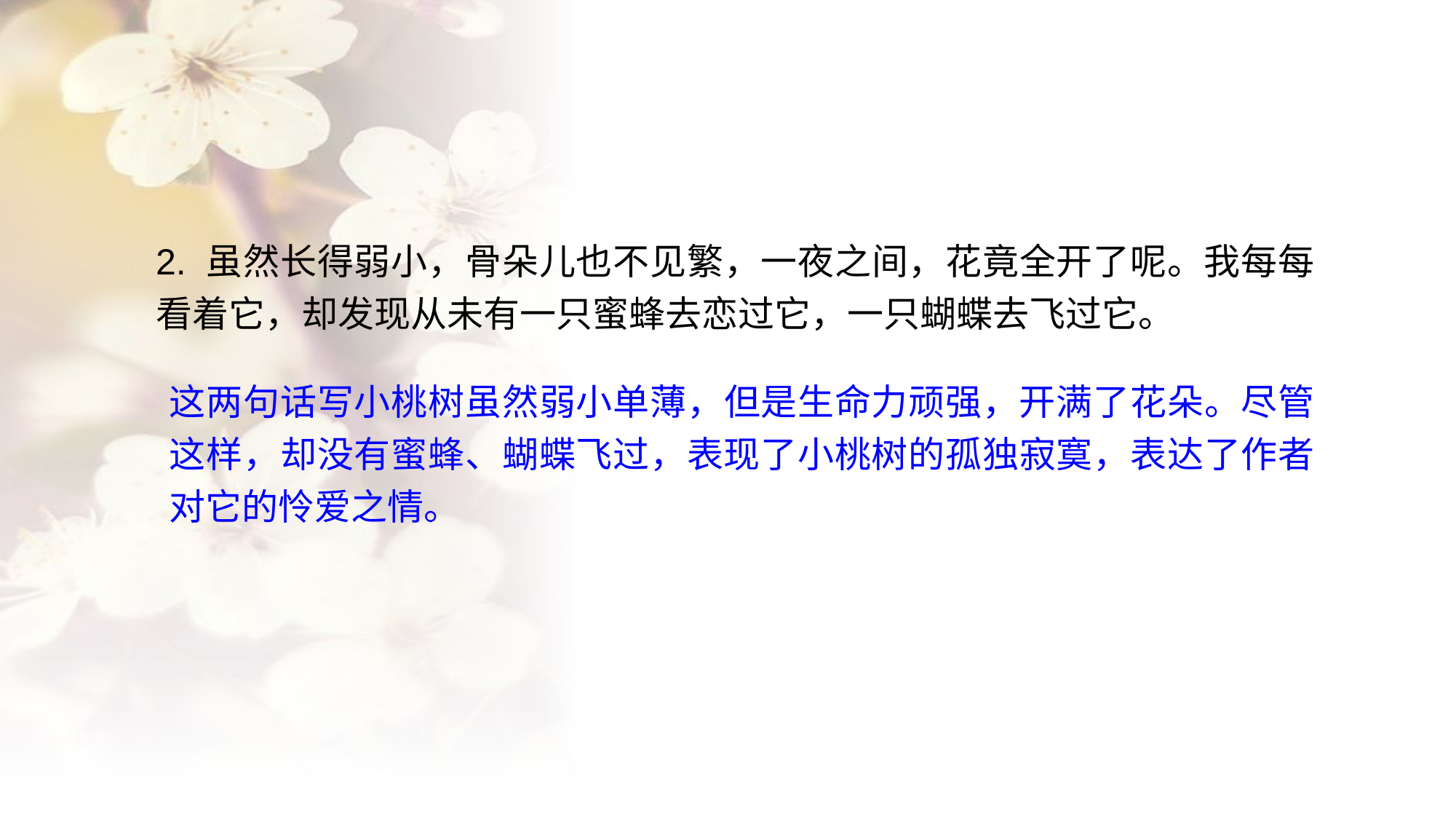

#

2. 虽然长得弱小，骨朵儿也不见繁，一夜之间，花竟全开了呢。我每每看着它，却发现从未有一只蜜蜂去恋过它，一只蝴蝶去飞过它。
这两句话写小桃树虽然弱小单薄，但是生命力顽强，开满了花朵。尽管这样，却没有蜜蜂、蝴蝶飞过，表现了小桃树的孤独寂寞，表达了作者对它的怜爱之情。